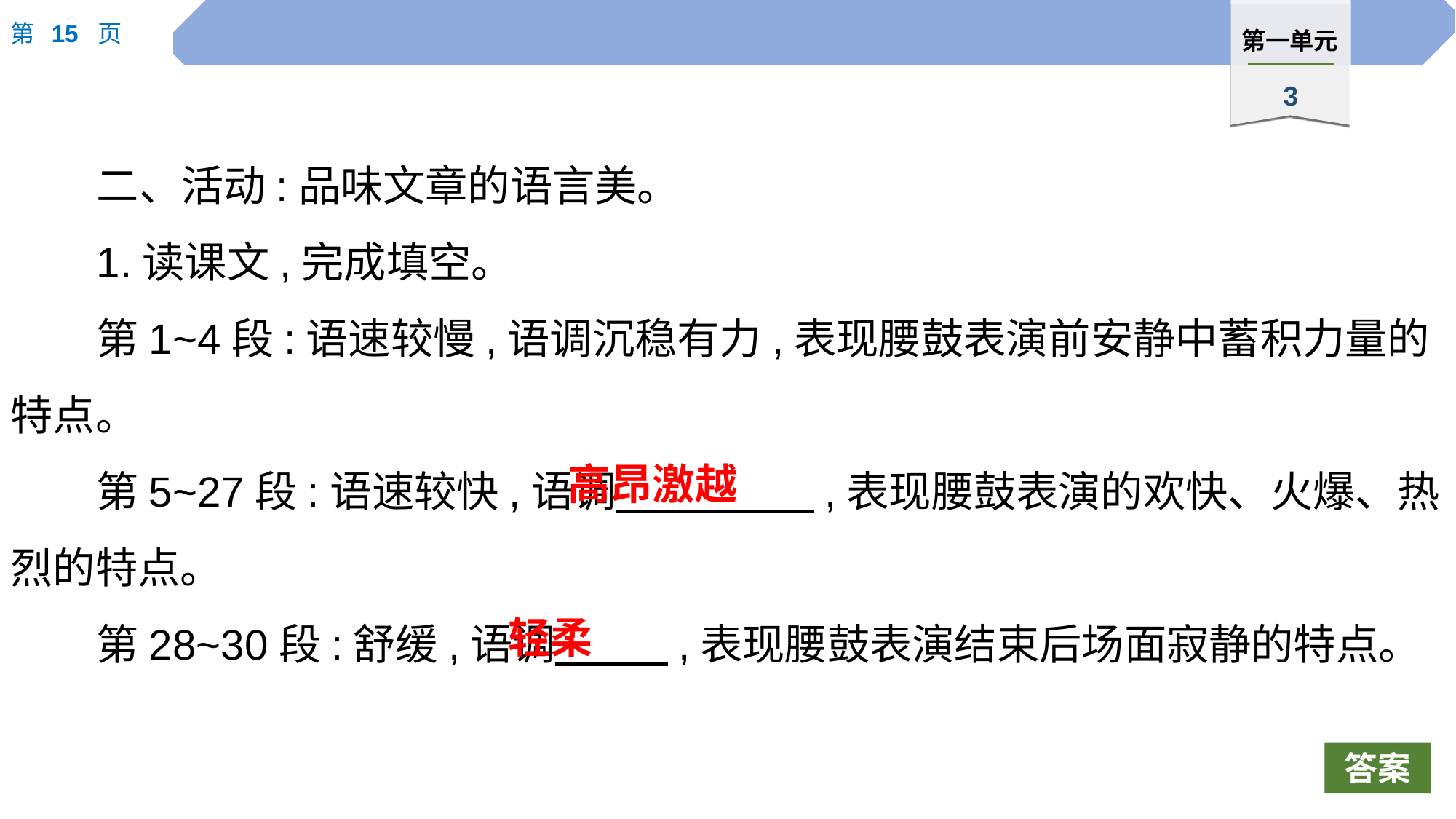

二、活动:品味文章的语言美。
1.读课文,完成填空。
第1~4段:语速较慢,语调沉稳有力,表现腰鼓表演前安静中蓄积力量的特点。
第5~27段:语速较快,语调　            　,表现腰鼓表演的欢快、火爆、热烈的特点。
第28~30段:舒缓,语调　   　,表现腰鼓表演结束后场面寂静的特点。
高昂激越
轻柔
答案